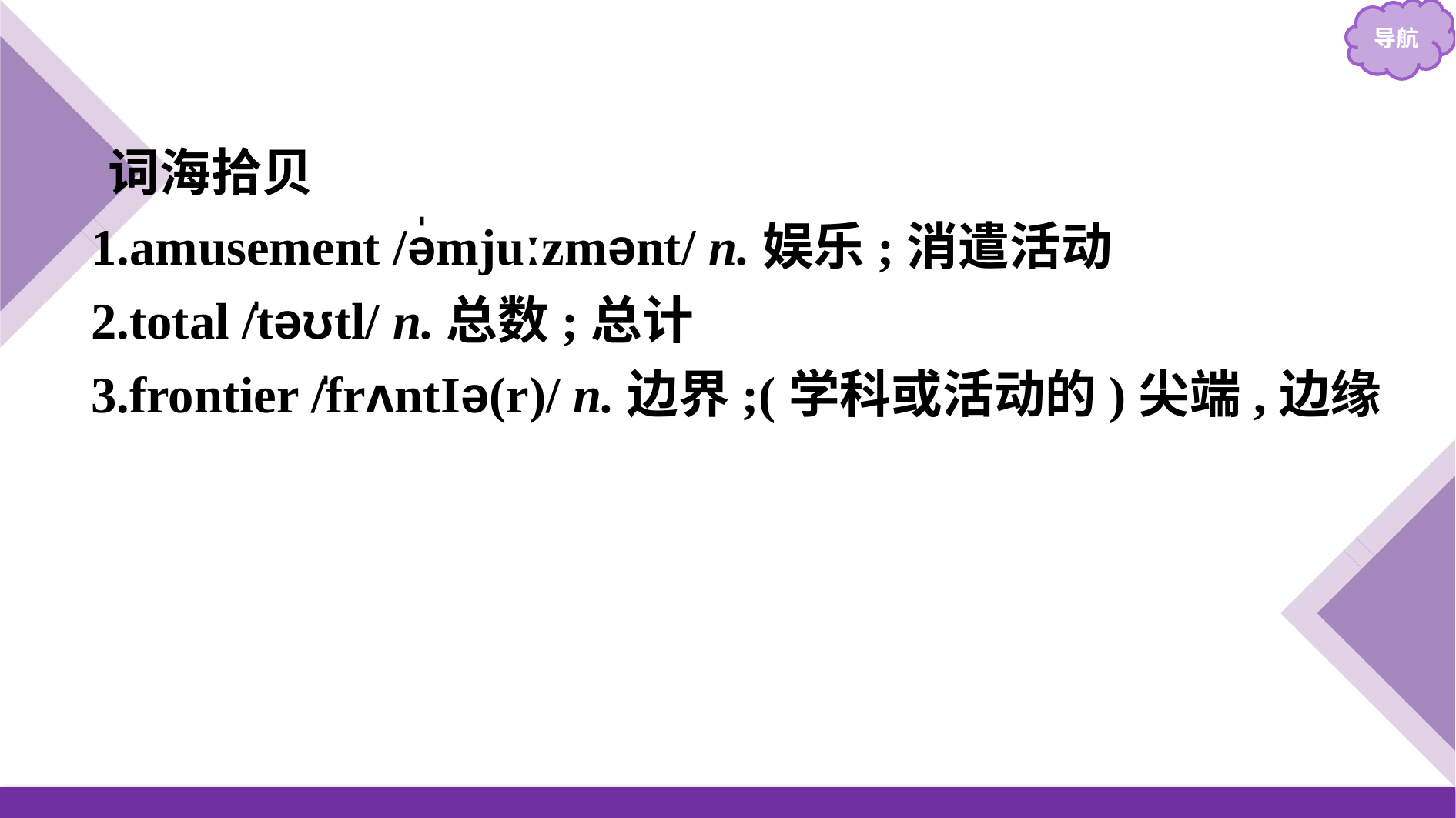

词海拾贝
1.amusement /ə̍mjuːzmənt/ n.娱乐;消遣活动
2.total /̍təʊtl/ n.总数;总计
3.frontier /̍frʌntIə(r)/ n.边界;(学科或活动的)尖端,边缘